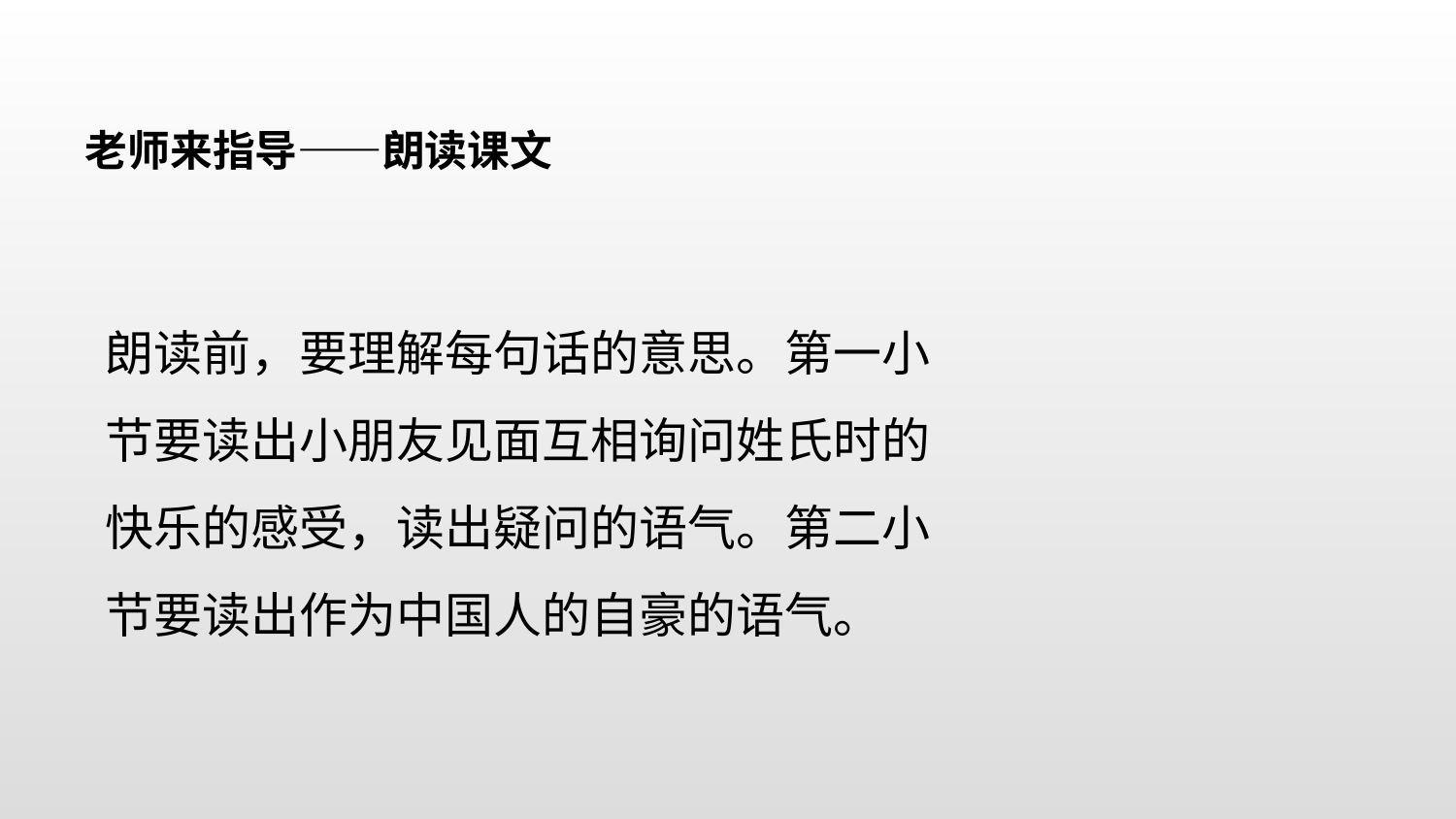

老师来指导——朗读课文
朗读前，要理解每句话的意思。第一小节要读出小朋友见面互相询问姓氏时的快乐的感受，读出疑问的语气。第二小节要读出作为中国人的自豪的语气。